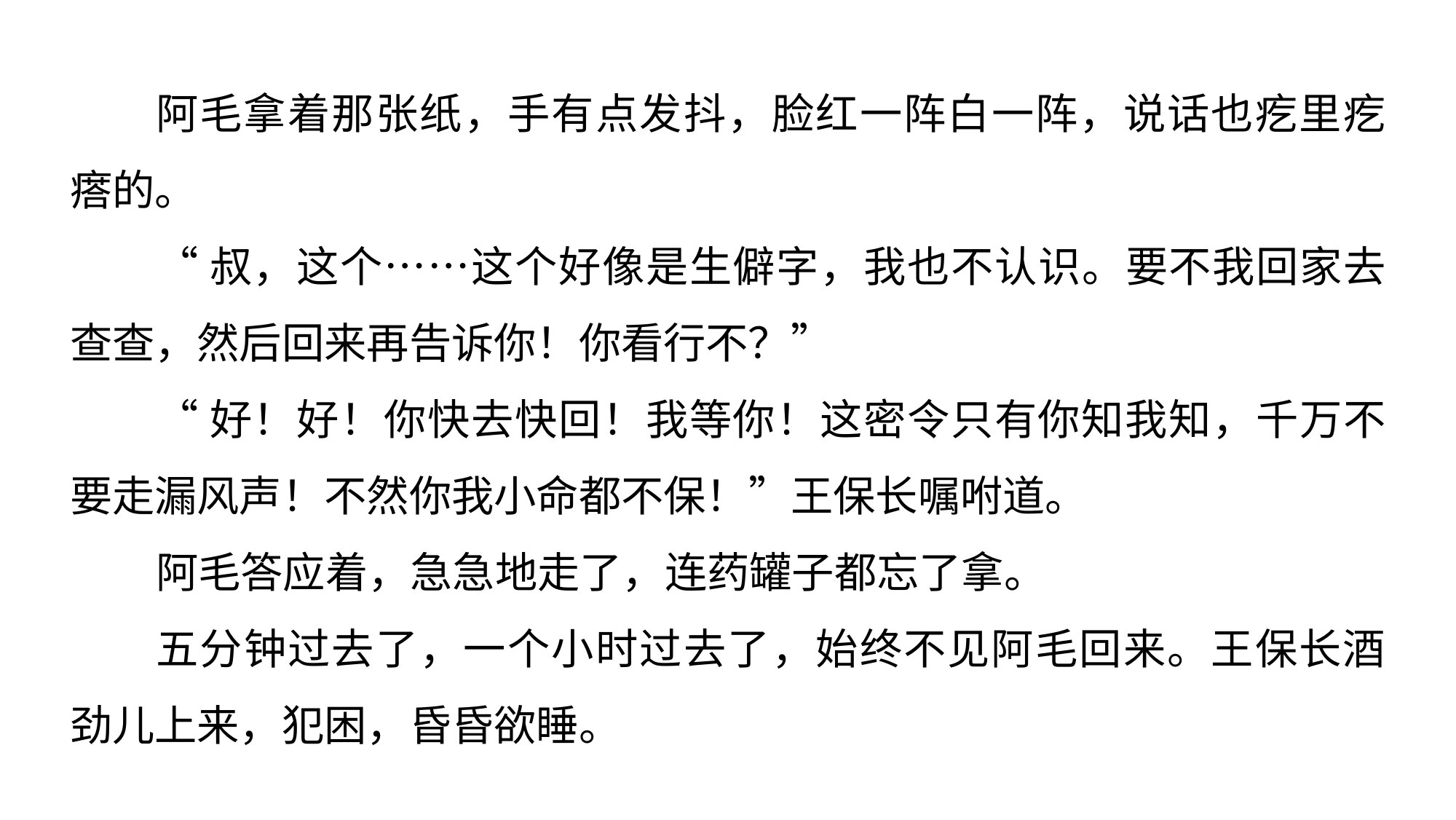

阿毛拿着那张纸，手有点发抖，脸红一阵白一阵，说话也疙里疙瘩的。
“叔，这个……这个好像是生僻字，我也不认识。要不我回家去查查，然后回来再告诉你！你看行不？”
“好！好！你快去快回！我等你！这密令只有你知我知，千万不要走漏风声！不然你我小命都不保！”王保长嘱咐道。
阿毛答应着，急急地走了，连药罐子都忘了拿。
五分钟过去了，一个小时过去了，始终不见阿毛回来。王保长酒劲儿上来，犯困，昏昏欲睡。